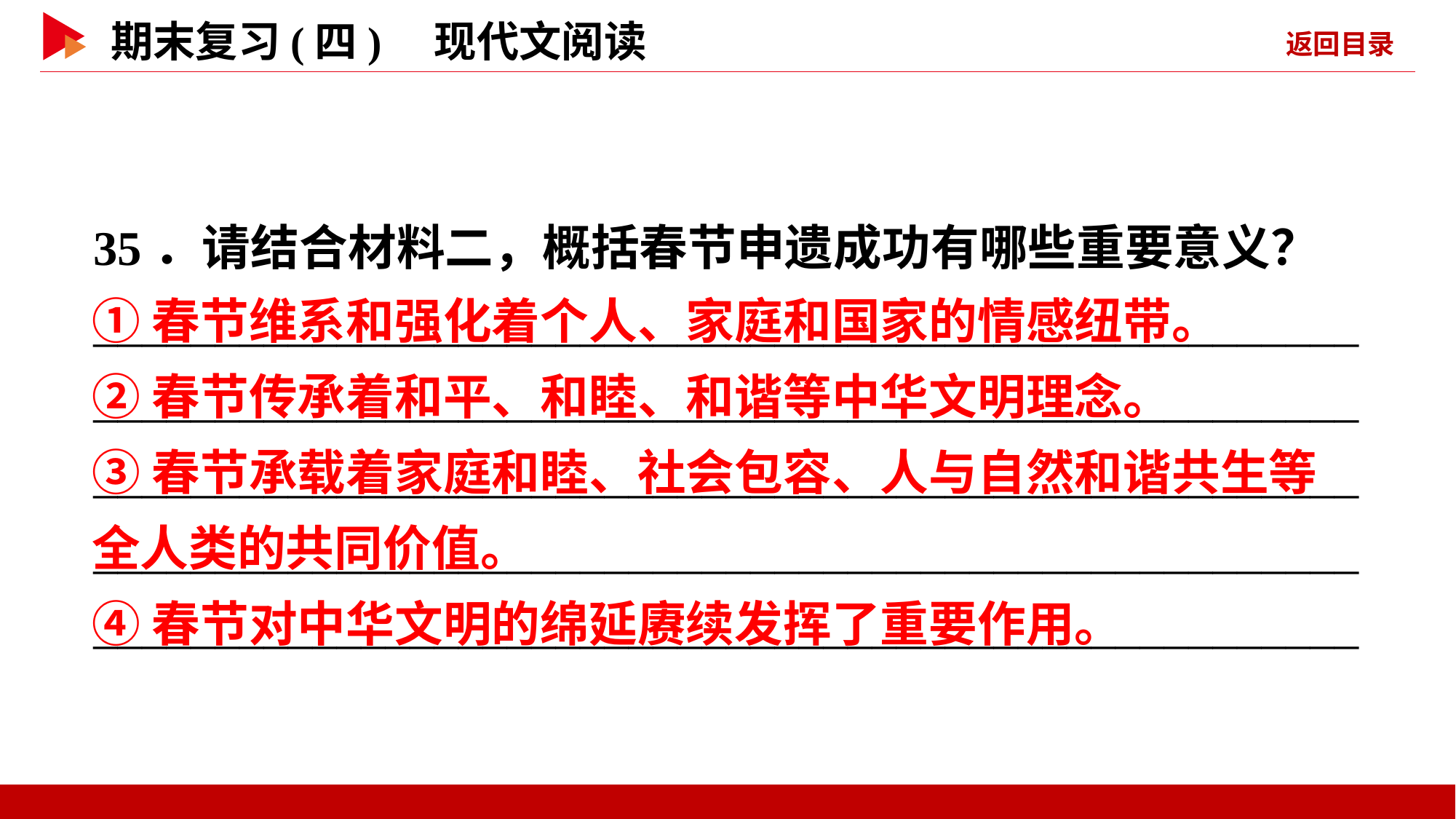

35．请结合材料二，概括春节申遗成功有哪些重要意义？
____________________________________________________________________________________________________________________________________________________________________________________________________________________________________________________________________
①春节维系和强化着个人、家庭和国家的情感纽带。
②春节传承着和平、和睦、和谐等中华文明理念。
③春节承载着家庭和睦、社会包容、人与自然和谐共生等全人类的共同价值。
④春节对中华文明的绵延赓续发挥了重要作用。